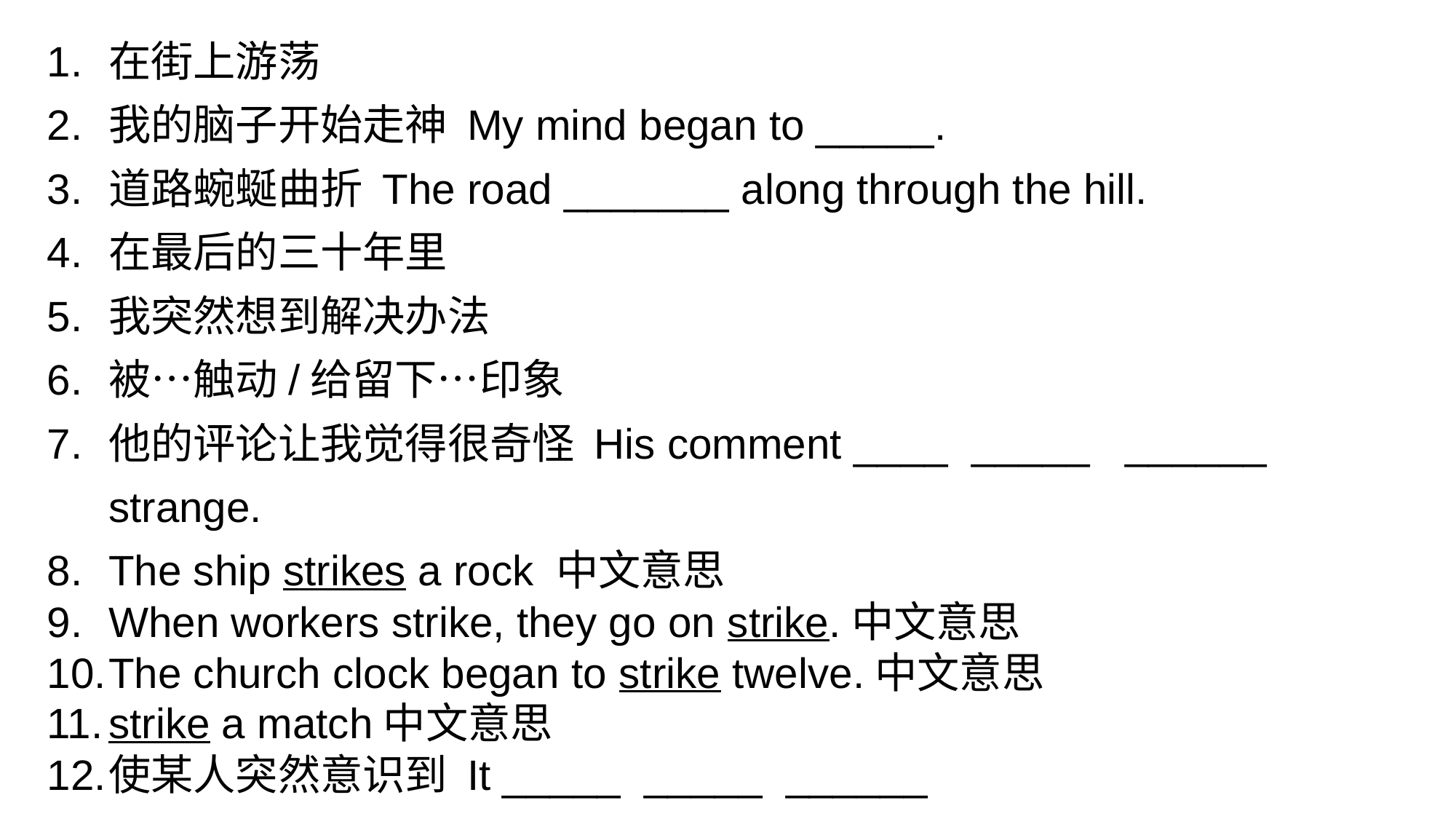

在街上游荡
我的脑子开始走神 My mind began to _____.
道路蜿蜒曲折 The road _______ along through the hill.
在最后的三十年里
我突然想到解决办法
被…触动/给留下…印象
他的评论让我觉得很奇怪 His comment ____  _____   ______ strange.
The ship strikes a rock 中文意思
When workers strike, they go on strike.中文意思
The church clock began to strike twelve.中文意思
strike a match中文意思
使某人突然意识到 It _____  _____  ______